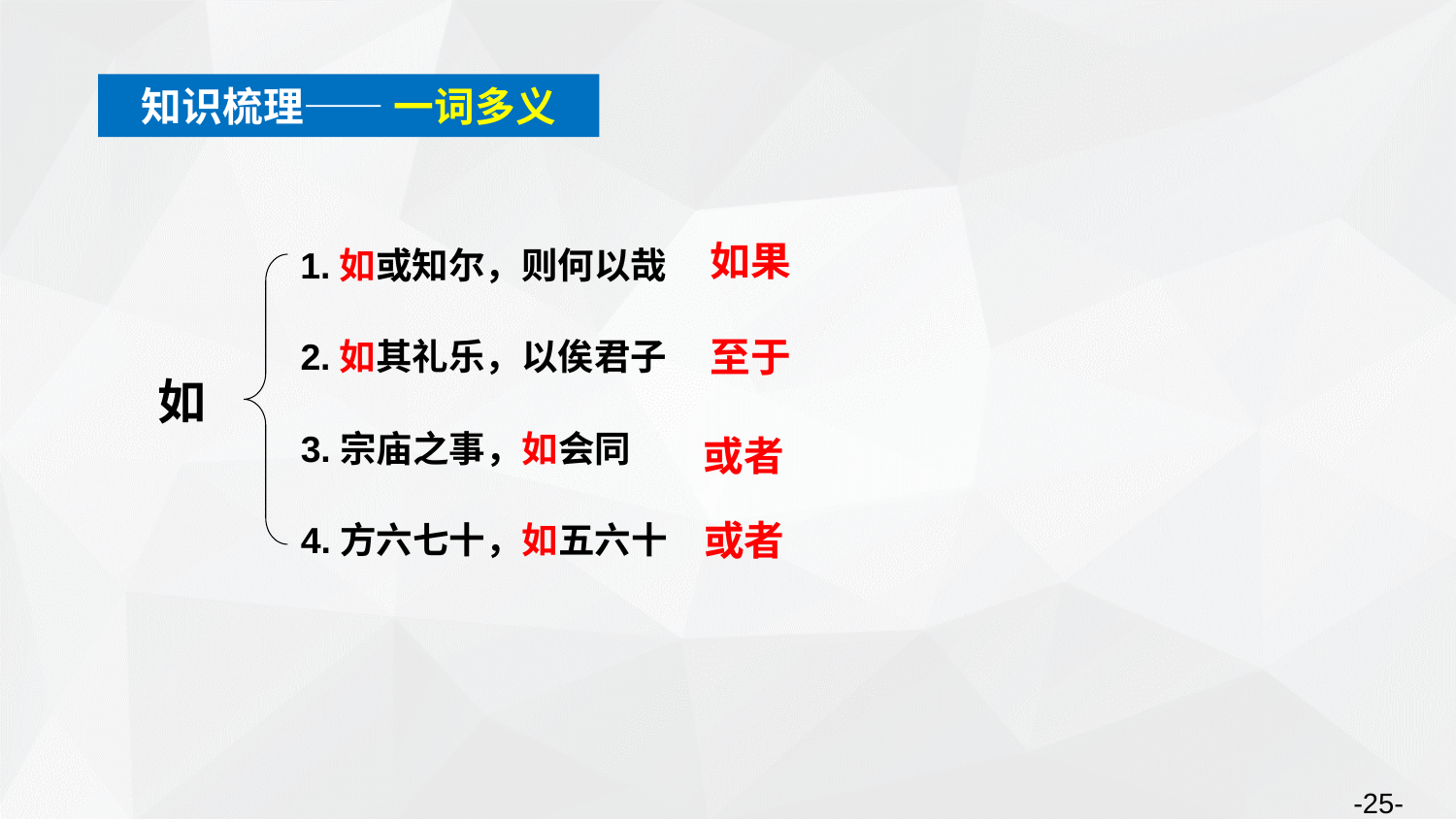

知识梳理—— 一词多义
1.如或知尔，则何以哉
如果

至于
2.如其礼乐，以俟君子
如
或者
3.宗庙之事，如会同
或者
4.方六七十，如五六十
-25-